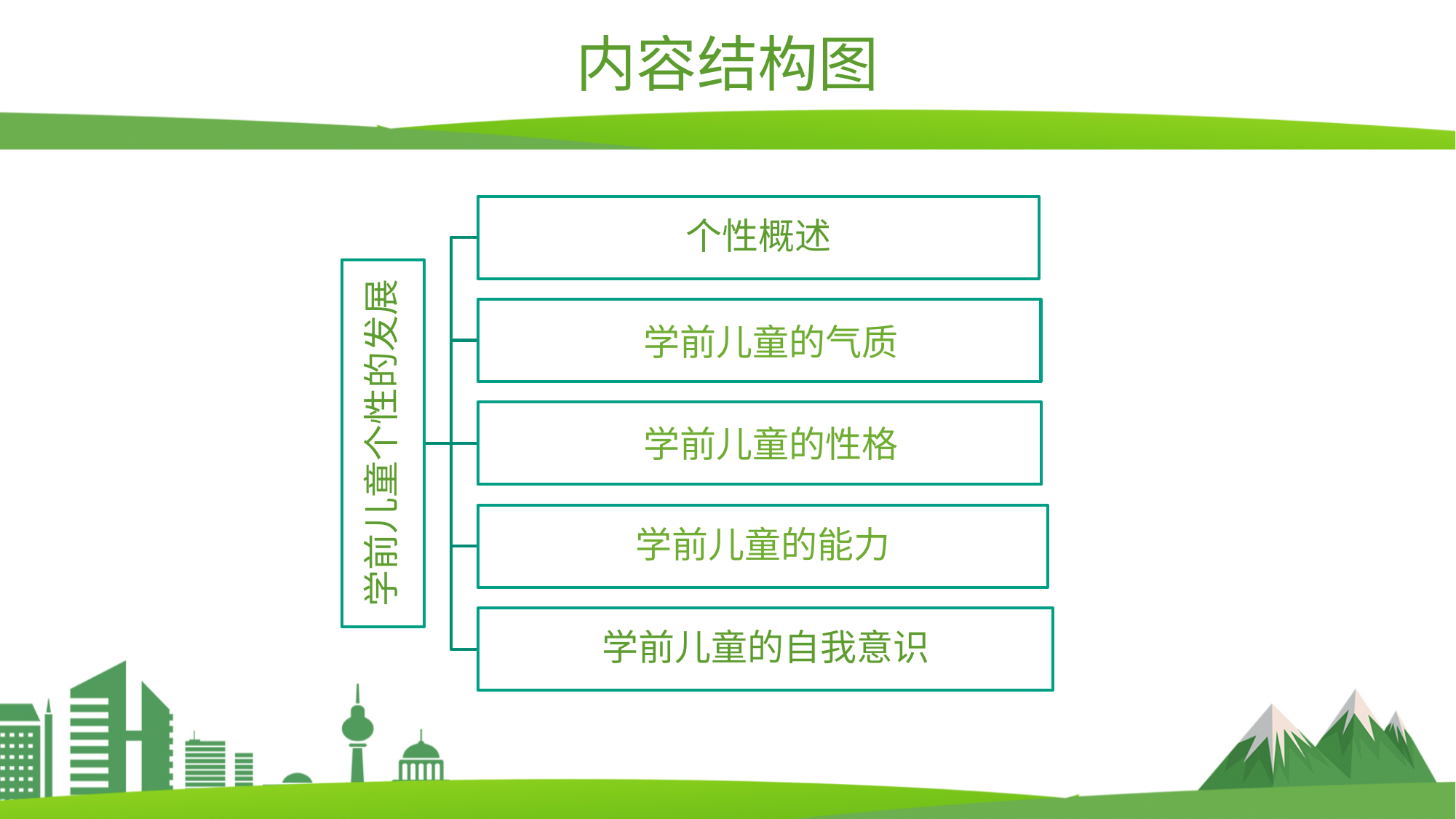

内容结构图

学前儿童个性的发展
个性概述

学前儿童的能力
学前儿童的自我意识
学前儿童的气质
学前儿童的性格